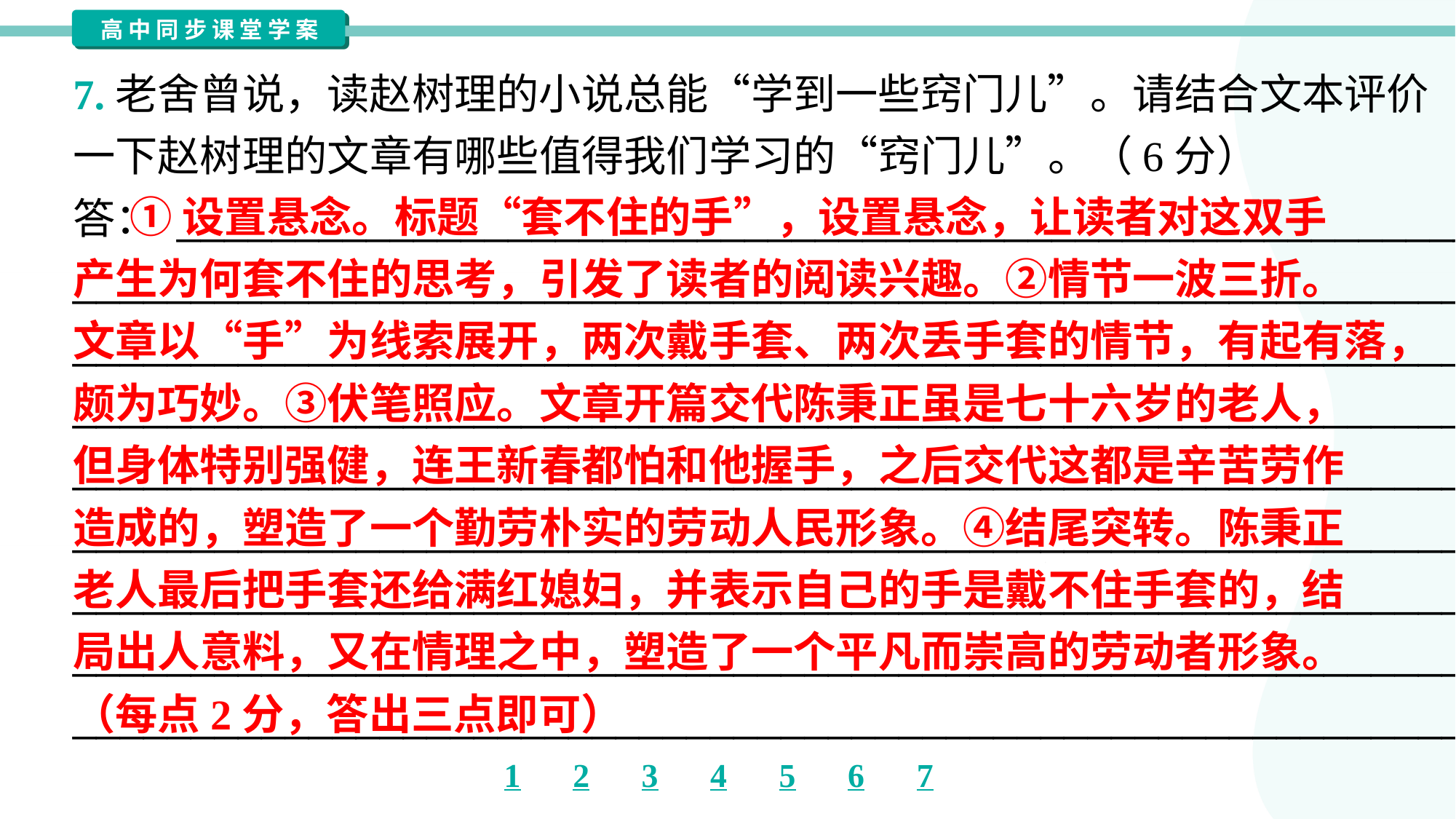

7.老舍曾说，读赵树理的小说总能“学到一些窍门儿”。请结合文本评价
一下赵树理的文章有哪些值得我们学习的“窍门儿”。（6分）
答： ________________________________________________________
_____________________________________________________________
_____________________________________________________________
_____________________________________________________________
_____________________________________________________________
_____________________________________________________________
_____________________________________________________________
_____________________________________________________________
_____________________________________________________________
      ①设置悬念。标题“套不住的手”，设置悬念，让读者对这双手
产生为何套不住的思考，引发了读者的阅读兴趣。②情节一波三折。
文章以“手”为线索展开，两次戴手套、两次丢手套的情节，有起有落，
颇为巧妙。③伏笔照应。文章开篇交代陈秉正虽是七十六岁的老人，
但身体特别强健，连王新春都怕和他握手，之后交代这都是辛苦劳作
造成的，塑造了一个勤劳朴实的劳动人民形象。④结尾突转。陈秉正
老人最后把手套还给满红媳妇，并表示自己的手是戴不住手套的，结
局出人意料，又在情理之中，塑造了一个平凡而崇高的劳动者形象。
（每点2分，答出三点即可）